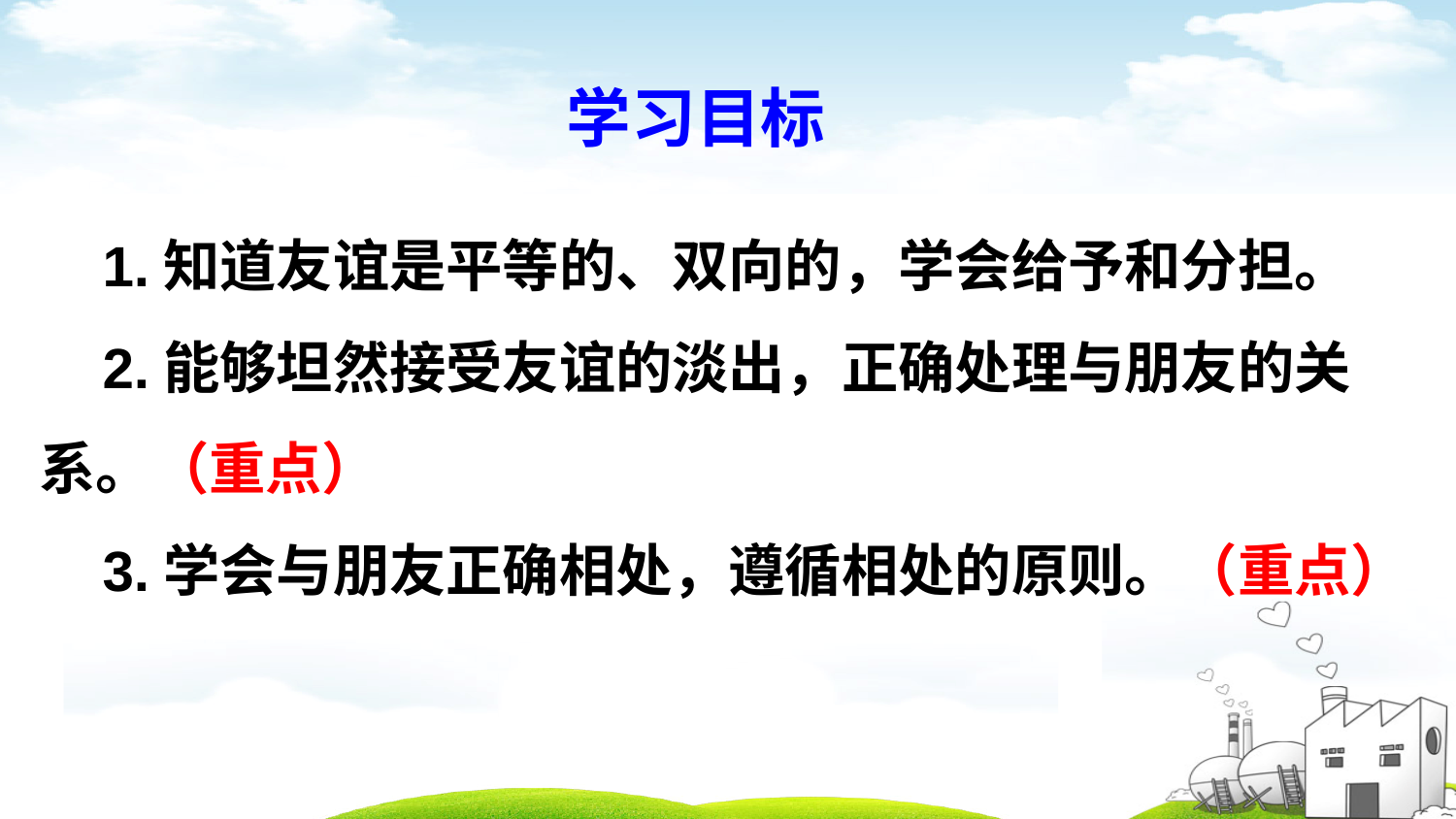

学习目标
    1.知道友谊是平等的、双向的，学会给予和分担。
    2.能够坦然接受友谊的淡出，正确处理与朋友的关系。（重点）
    3.学会与朋友正确相处，遵循相处的原则。（重点）